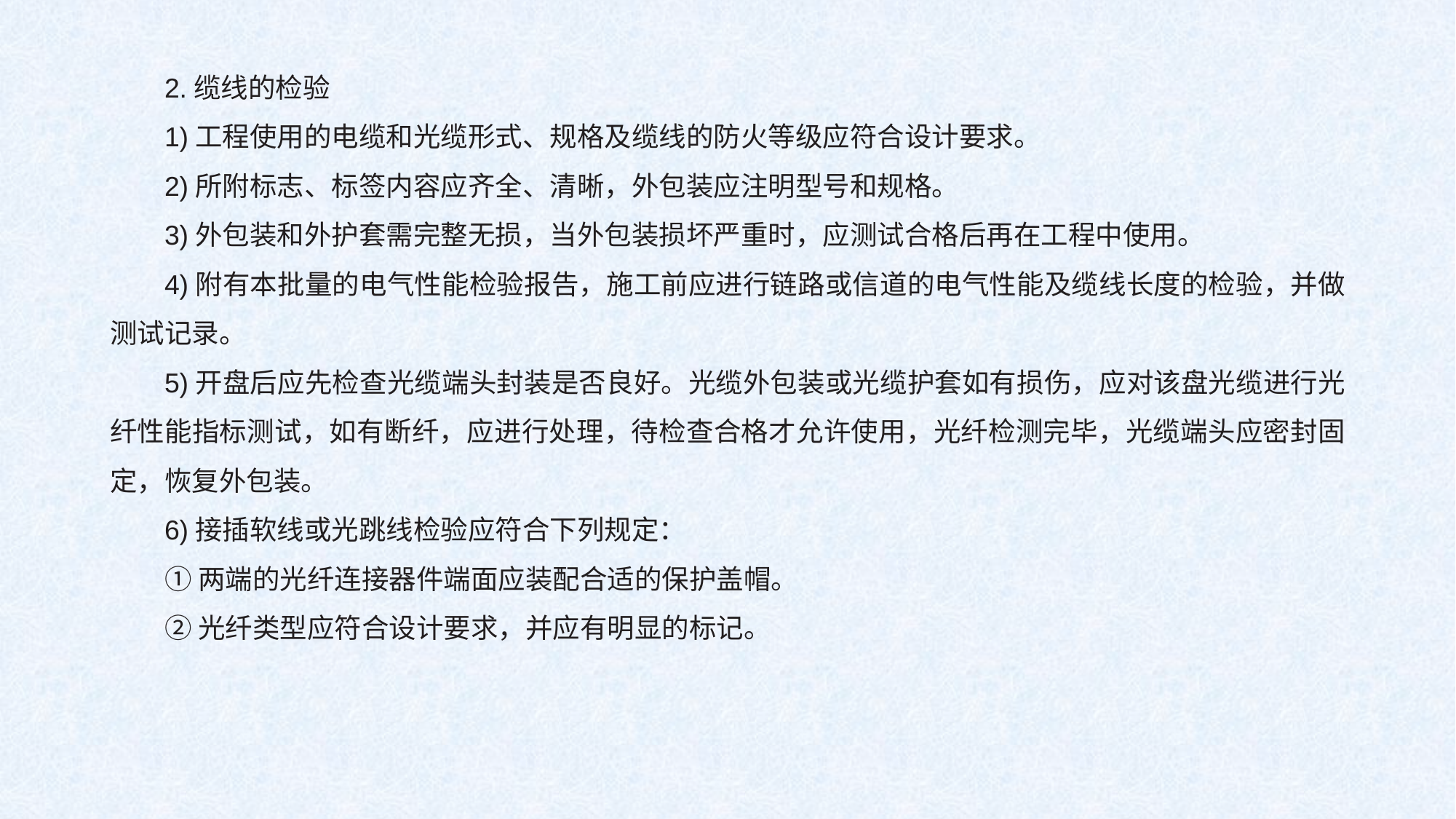

2.缆线的检验
1)工程使用的电缆和光缆形式、规格及缆线的防火等级应符合设计要求。
2)所附标志、标签内容应齐全、清晰，外包装应注明型号和规格。
3)外包装和外护套需完整无损，当外包装损坏严重时，应测试合格后再在工程中使用。
4)附有本批量的电气性能检验报告，施工前应进行链路或信道的电气性能及缆线长度的检验，并做测试记录。
5)开盘后应先检查光缆端头封装是否良好。光缆外包装或光缆护套如有损伤，应对该盘光缆进行光纤性能指标测试，如有断纤，应进行处理，待检查合格才允许使用，光纤检测完毕，光缆端头应密封固定，恢复外包装。
6)接插软线或光跳线检验应符合下列规定：
①两端的光纤连接器件端面应装配合适的保护盖帽。
②光纤类型应符合设计要求，并应有明显的标记。